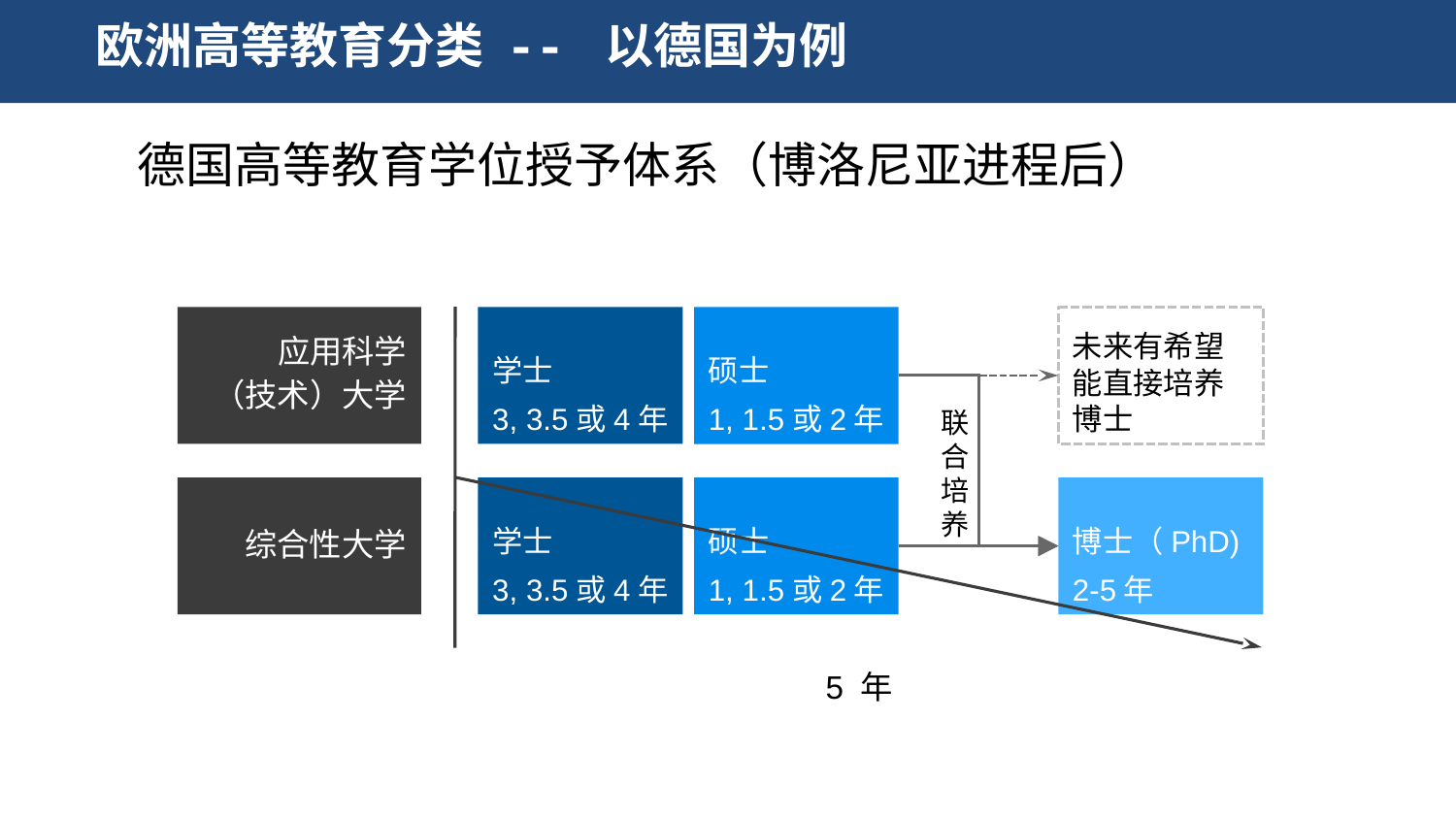

欧洲高等教育分类 -- 以德国为例

德国高等教育学位授予体系（博洛尼亚进程后）

学士
3, 3.5或4年
硕士
1, 1.5或2年
未来有希望能直接培养博士
应用科学
（技术）大学
联合培养

学士
3, 3.5或4年
硕士
1, 1.5或2年
博士（PhD)
2-5年
综合性大学
5 年